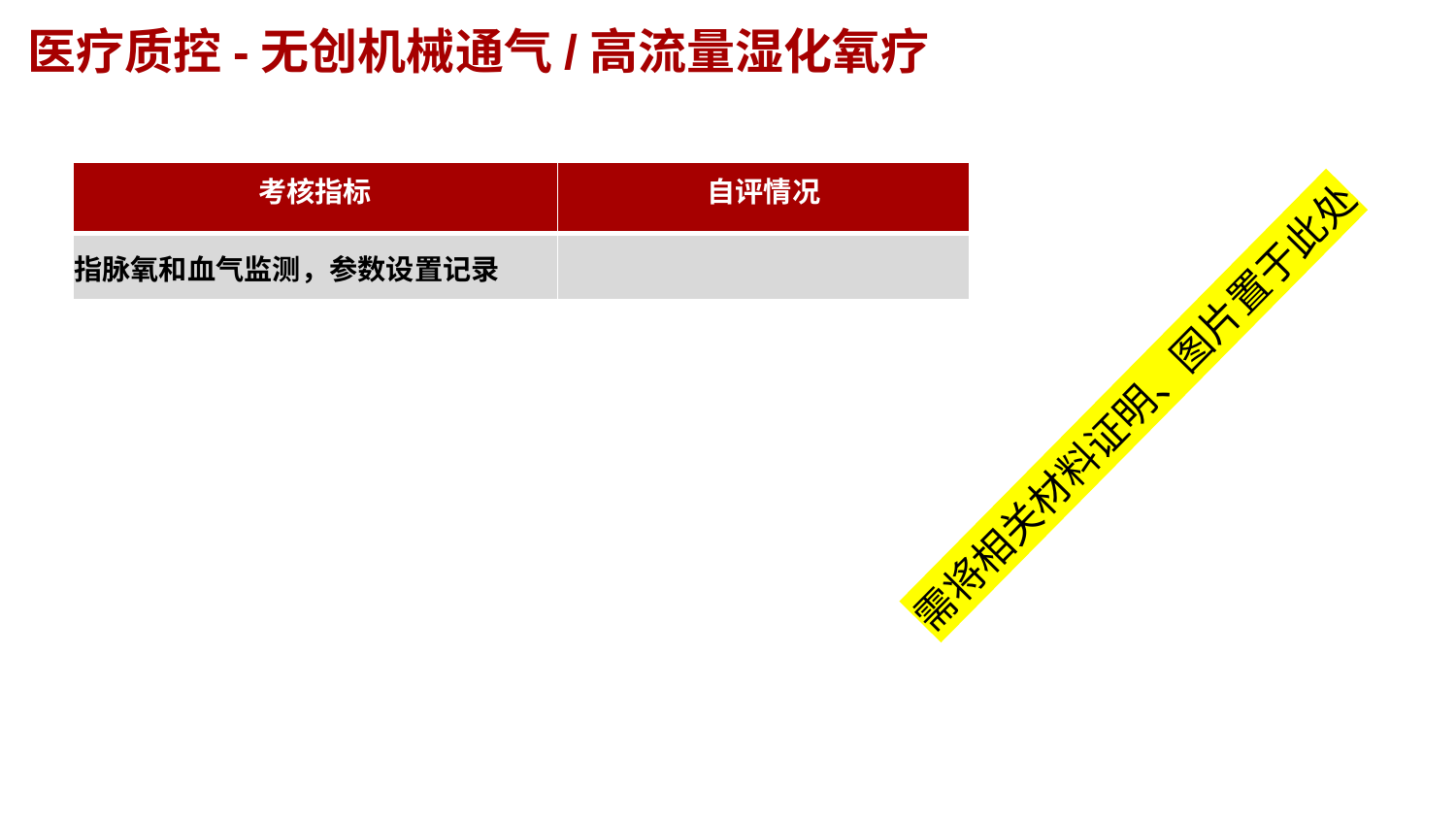

医疗质控-无创机械通气/高流量湿化氧疗
| 考核指标 | 自评情况 |
| --- | --- |
| 指脉氧和血气监测，参数设置记录 |  |
需将相关材料证明、图片置于此处